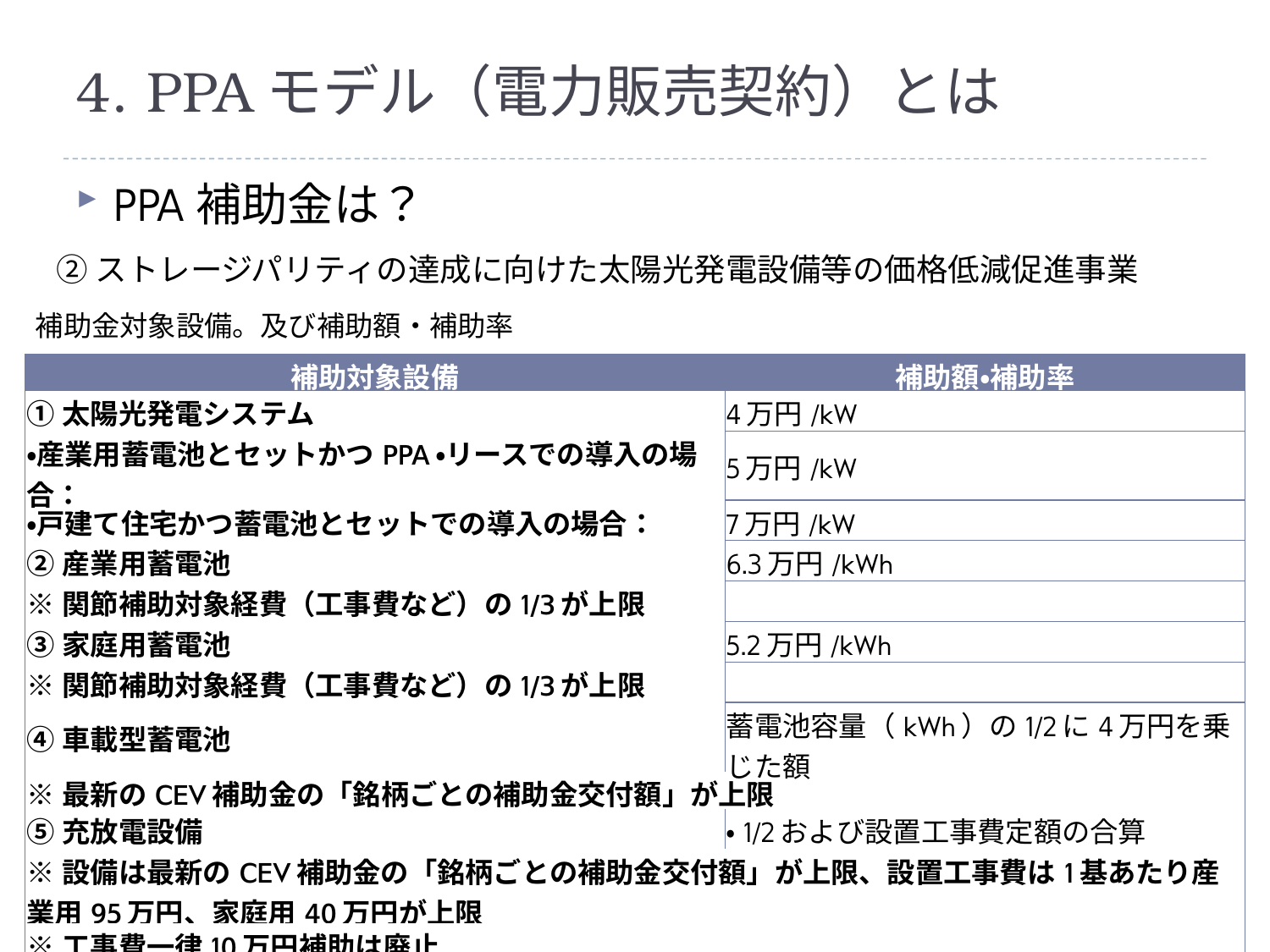

# 4. PPAモデル（電力販売契約）とは
PPA補助金は？
②ストレージパリティの達成に向けた太陽光発電設備等の価格低減促進事業
補助金対象設備。及び補助額・補助率
| 補助対象設備 | 補助額・補助率 |
| --- | --- |
| ①太陽光発電システム | 4万円/kW |
| ・産業用蓄電池とセットかつPPA・リースでの導入の場合： | 5万円/kW |
| ・戸建て住宅かつ蓄電池とセットでの導入の場合： | 7万円/kW |
| ②産業用蓄電池 | 6.3万円/kWh |
| ※関節補助対象経費（工事費など）の1/3が上限 |  |
| ③家庭用蓄電池 | 5.2万円/kWh |
| ※関節補助対象経費（工事費など）の1/3が上限 |  |
| ④車載型蓄電池 | 蓄電池容量（kWh）の1/2に4万円を乗じた額 |
| ※最新のCEV補助金の「銘柄ごとの補助金交付額」が上限 |  |
| ⑤充放電設備 | ・1/2および設置工事費定額の合算 |
| ※設備は最新のCEV補助金の「銘柄ごとの補助金交付額」が上限、設置工事費は1基あたり産業用95万円、家庭用40万円が上限 |  |
| ※工事費一律10万円補助は廃止 |  |